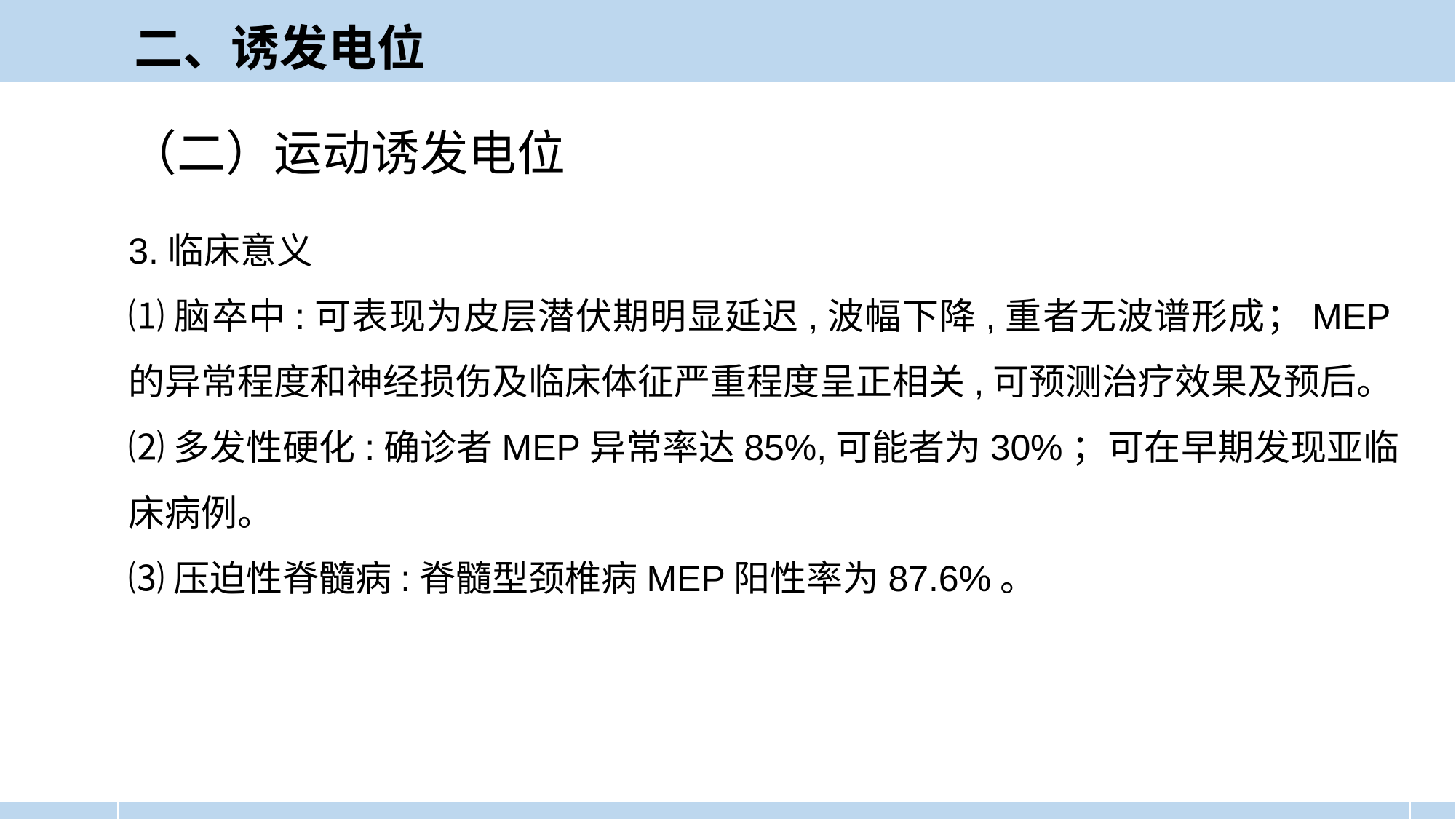

二、诱发电位
（二）运动诱发电位
3.临床意义
⑴脑卒中:可表现为皮层潜伏期明显延迟,波幅下降,重者无波谱形成；MEP的异常程度和神经损伤及临床体征严重程度呈正相关,可预测治疗效果及预后。
⑵多发性硬化:确诊者MEP异常率达85%,可能者为30%；可在早期发现亚临床病例。
⑶压迫性脊髓病:脊髓型颈椎病MEP阳性率为87.6%。